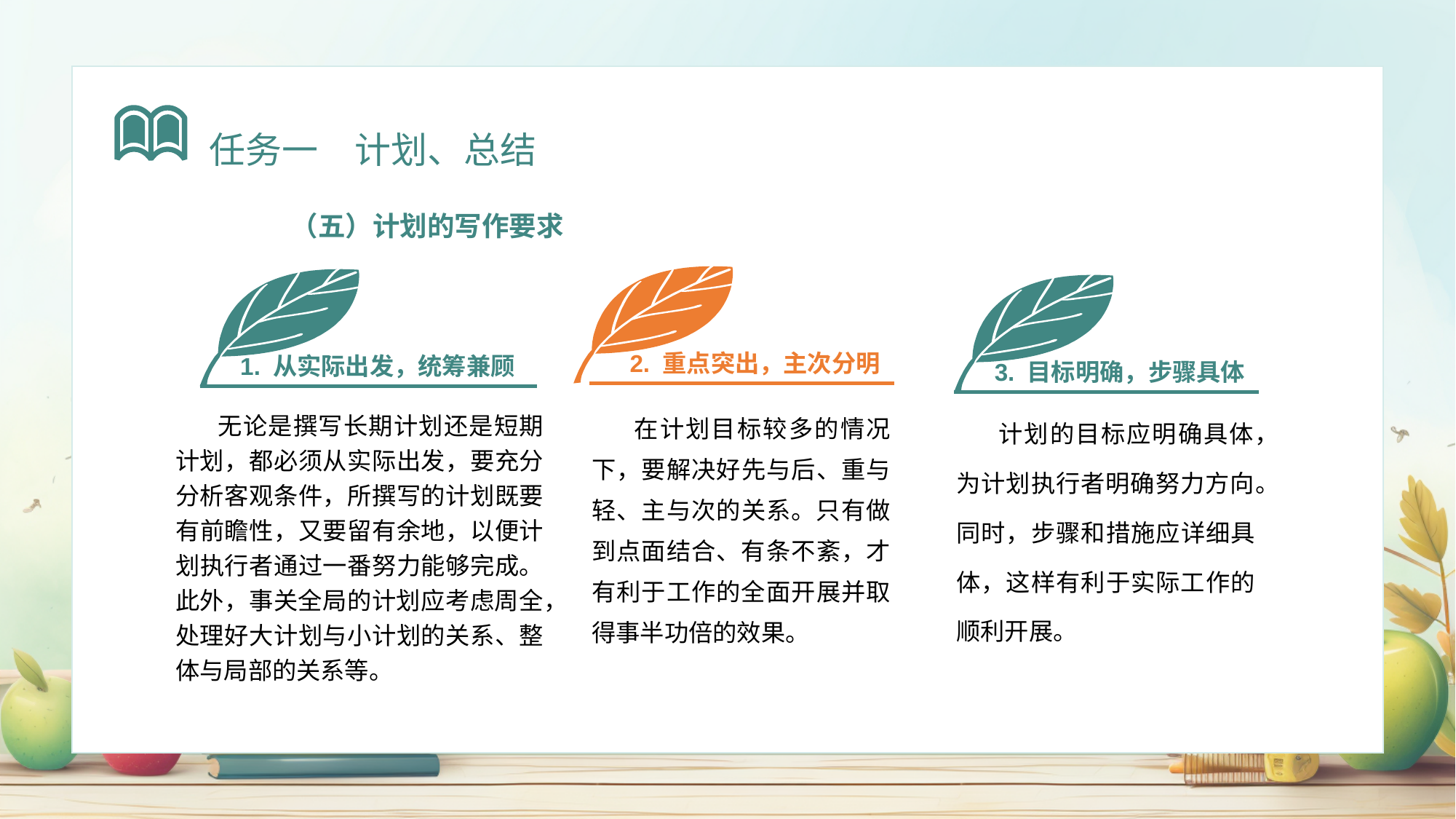

任务一　计划、总结

（五）计划的写作要求

2. 重点突出，主次分明
1. 从实际出发，统筹兼顾
3. 目标明确，步骤具体
计划的目标应明确具体，为计划执行者明确努力方向。同时，步骤和措施应详细具体，这样有利于实际工作的顺利开展。
在计划目标较多的情况下，要解决好先与后、重与轻、主与次的关系。只有做到点面结合、有条不紊，才有利于工作的全面开展并取得事半功倍的效果。
无论是撰写长期计划还是短期计划，都必须从实际出发，要充分分析客观条件，所撰写的计划既要有前瞻性，又要留有余地，以便计划执行者通过一番努力能够完成。此外，事关全局的计划应考虑周全，处理好大计划与小计划的关系、整体与局部的关系等。